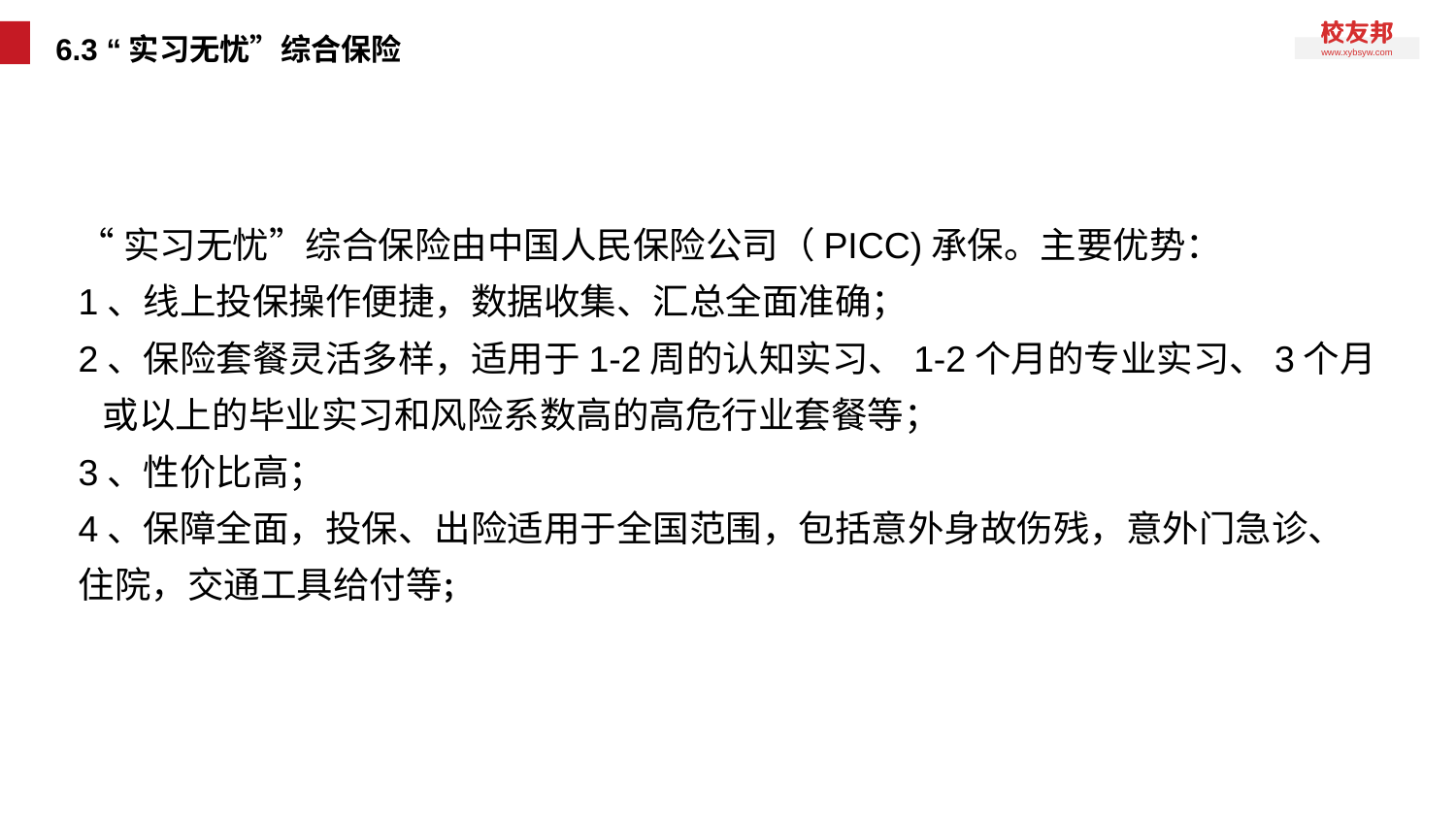

# 6.3 “实习无忧”综合保险
“实习无忧”综合保险由中国人民保险公司（PICC)承保。主要优势：
1、线上投保操作便捷，数据收集、汇总全面准确；
2、保险套餐灵活多样，适用于1-2周的认知实习、1-2个月的专业实习、3个月    或以上的毕业实习和风险系数高的高危行业套餐等；
3、性价比高；
4、保障全面，投保、出险适用于全国范围，包括意外身故伤残，意外门急诊、 住院，交通工具给付等；